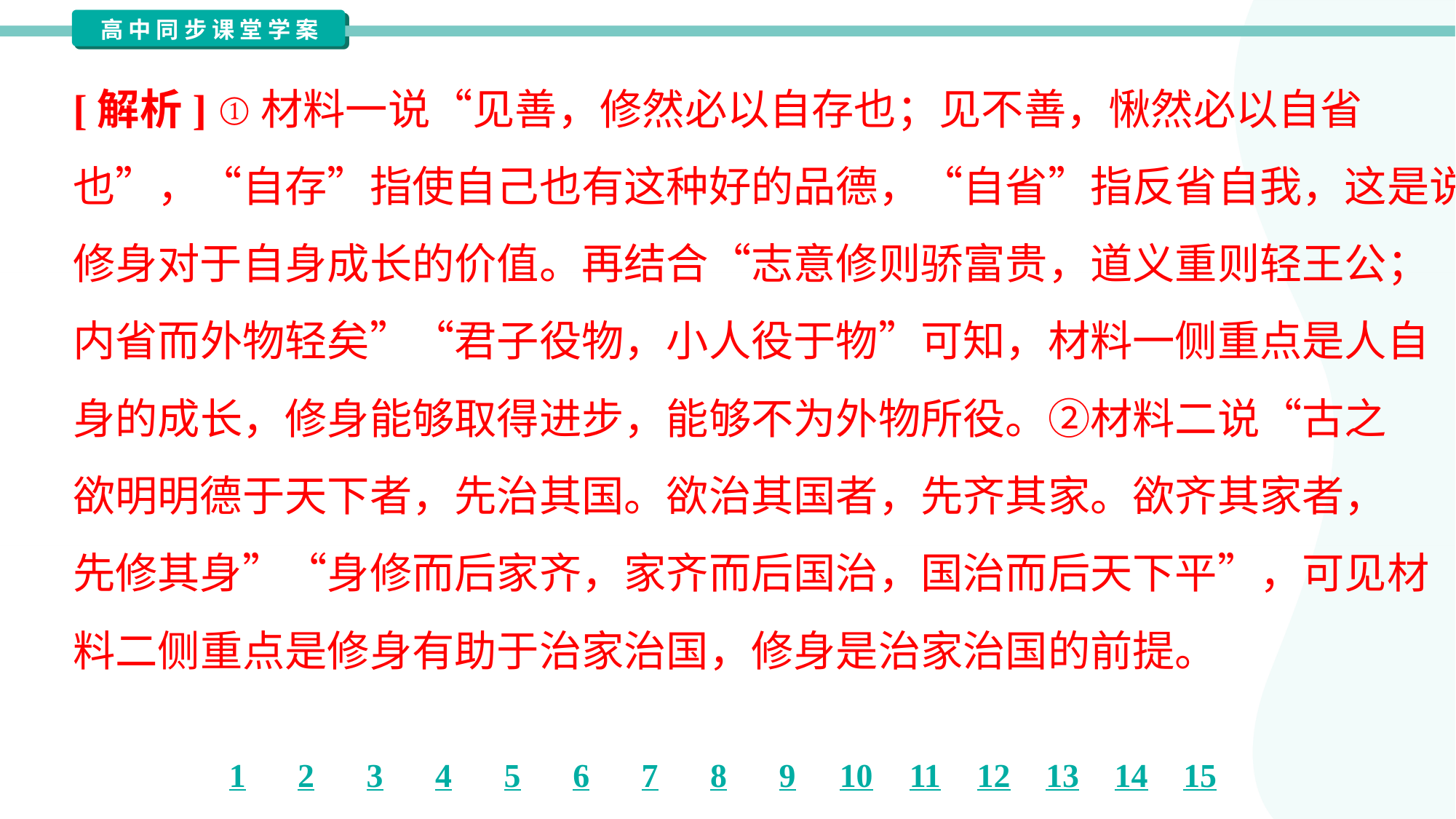

[解析] ①材料一说“见善，修然必以自存也；见不善，愀然必以自省
也”，“自存”指使自己也有这种好的品德，“自省”指反省自我，这是说
修身对于自身成长的价值。再结合“志意修则骄富贵，道义重则轻王公；
内省而外物轻矣”“君子役物，小人役于物”可知，材料一侧重点是人自
身的成长，修身能够取得进步，能够不为外物所役。②材料二说“古之
欲明明德于天下者，先治其国。欲治其国者，先齐其家。欲齐其家者，
先修其身”“身修而后家齐，家齐而后国治，国治而后天下平”，可见材
料二侧重点是修身有助于治家治国，修身是治家治国的前提。